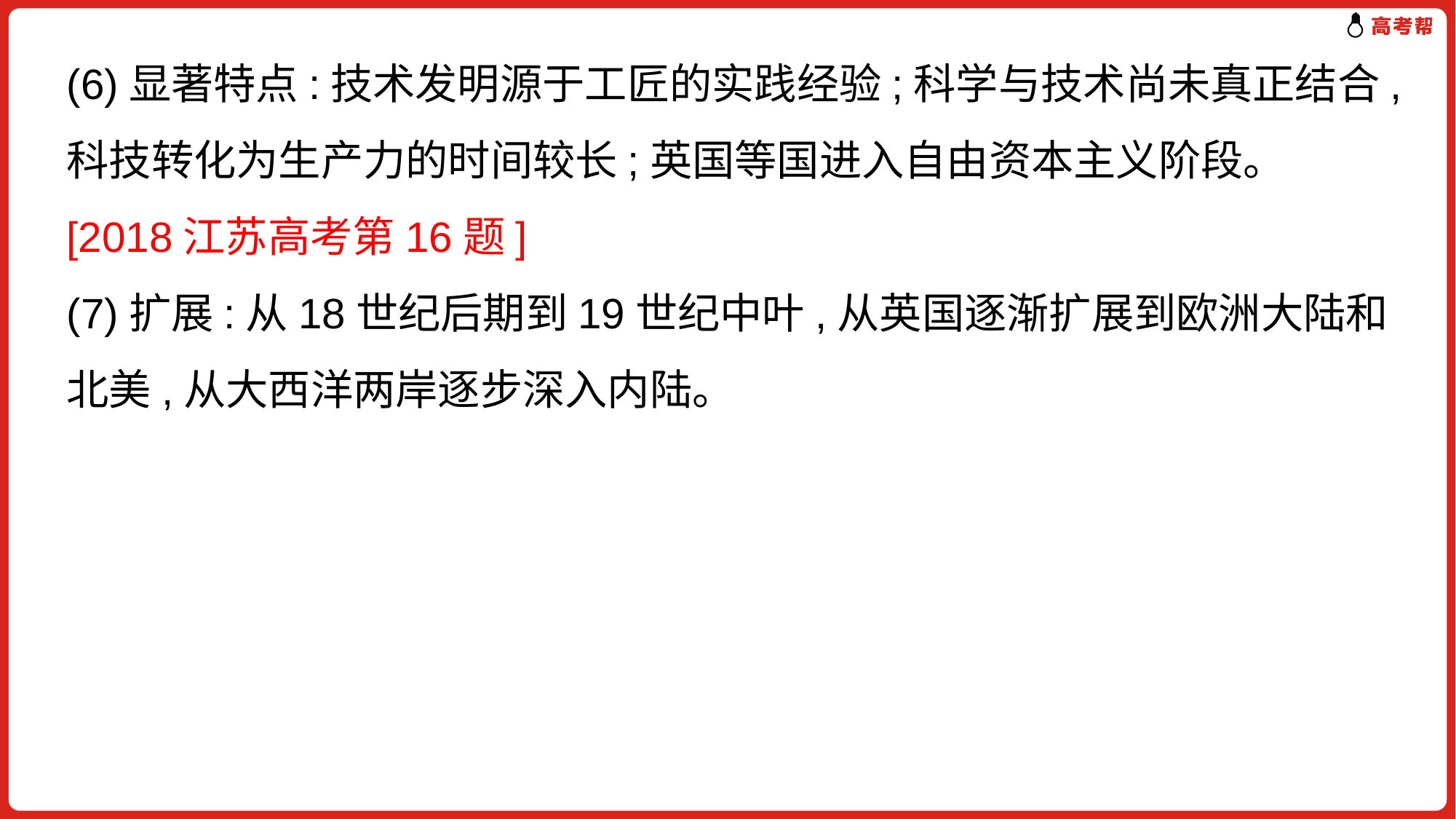

(6)显著特点:技术发明源于工匠的实践经验;科学与技术尚未真正结合,科技转化为生产力的时间较长;英国等国进入自由资本主义阶段。[2018江苏高考第16题]
(7)扩展:从18世纪后期到19世纪中叶,从英国逐渐扩展到欧洲大陆和北美,从大西洋两岸逐步深入内陆。